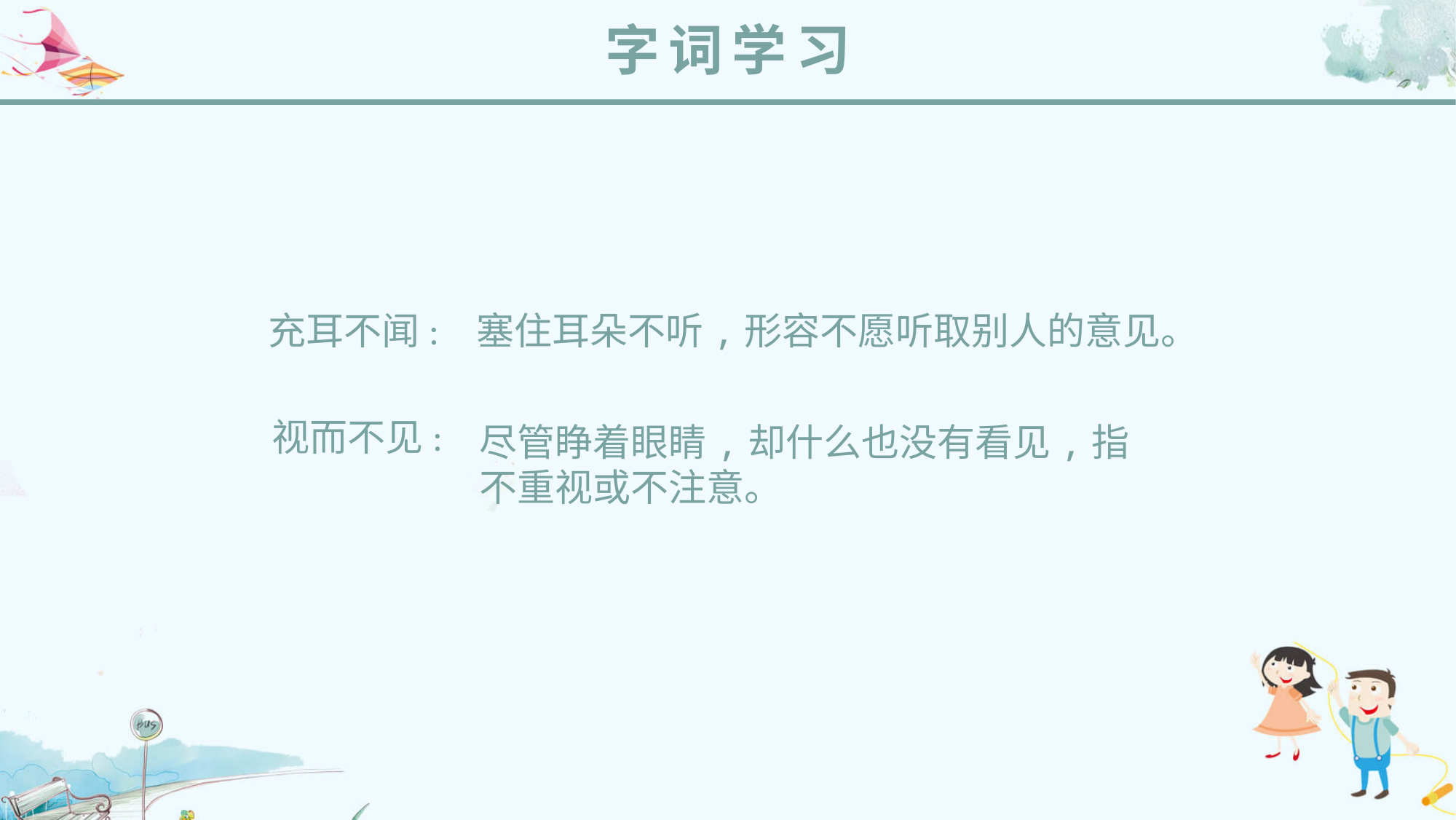

字词学习

充耳不闻:
塞住耳朵不听,形容不愿听取别人的意见。
视而不见:
尽管睁着眼睛,却什么也没有看见,指不重视或不注意。